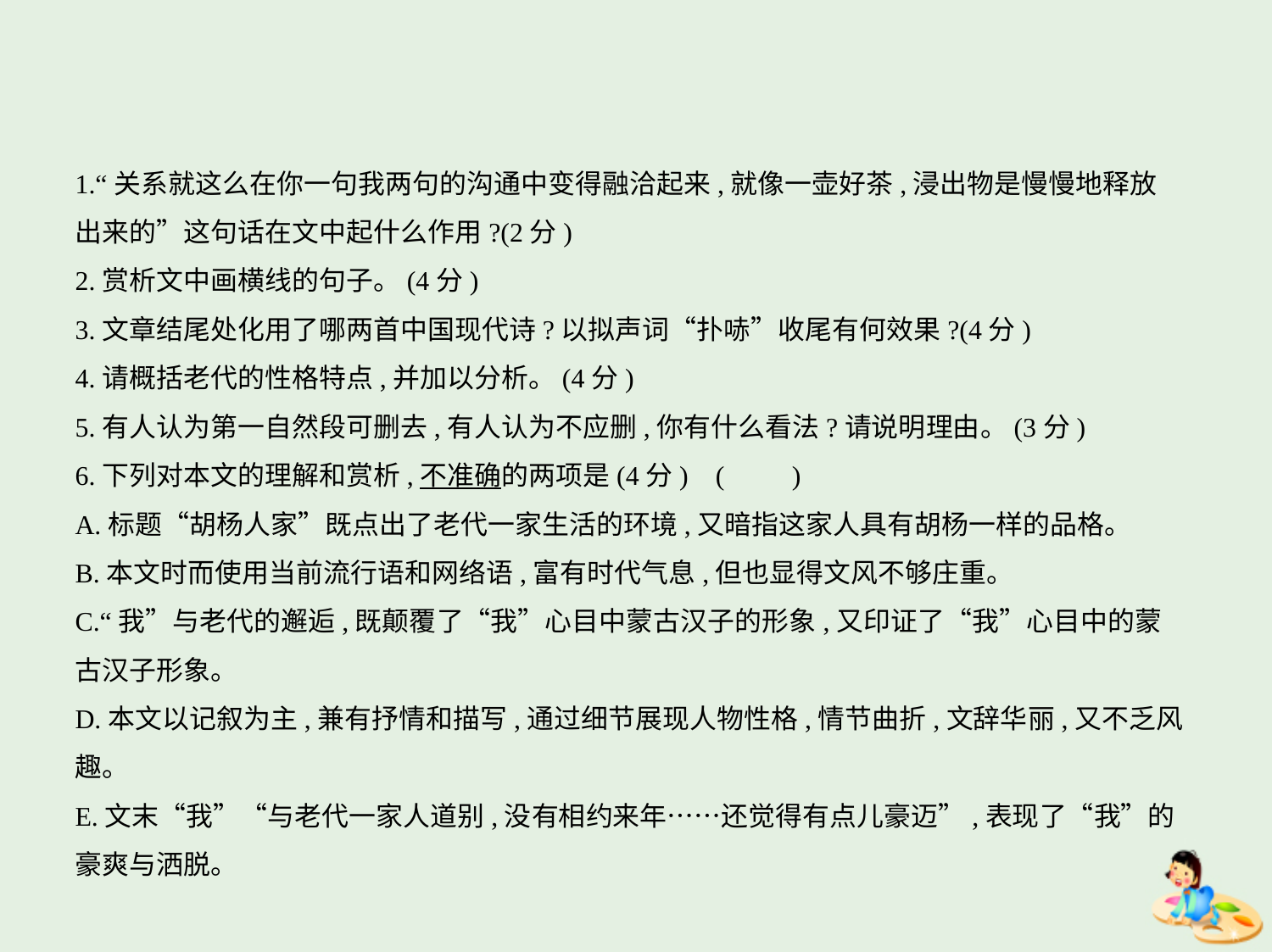

1.“关系就这么在你一句我两句的沟通中变得融洽起来,就像一壶好茶,浸出物是慢慢地释放
出来的”这句话在文中起什么作用?(2分)
2.赏析文中画横线的句子。(4分)
3.文章结尾处化用了哪两首中国现代诗?以拟声词“扑哧”收尾有何效果?(4分)
4.请概括老代的性格特点,并加以分析。(4分)
5.有人认为第一自然段可删去,有人认为不应删,你有什么看法?请说明理由。(3分)
6.下列对本文的理解和赏析,不准确的两项是(4分) (　　)
A.标题“胡杨人家”既点出了老代一家生活的环境,又暗指这家人具有胡杨一样的品格。
B.本文时而使用当前流行语和网络语,富有时代气息,但也显得文风不够庄重。
C.“我”与老代的邂逅,既颠覆了“我”心目中蒙古汉子的形象,又印证了“我”心目中的蒙
古汉子形象。
D.本文以记叙为主,兼有抒情和描写,通过细节展现人物性格,情节曲折,文辞华丽,又不乏风趣。
E.文末“我”“与老代一家人道别,没有相约来年……还觉得有点儿豪迈”,表现了“我”的
豪爽与洒脱。